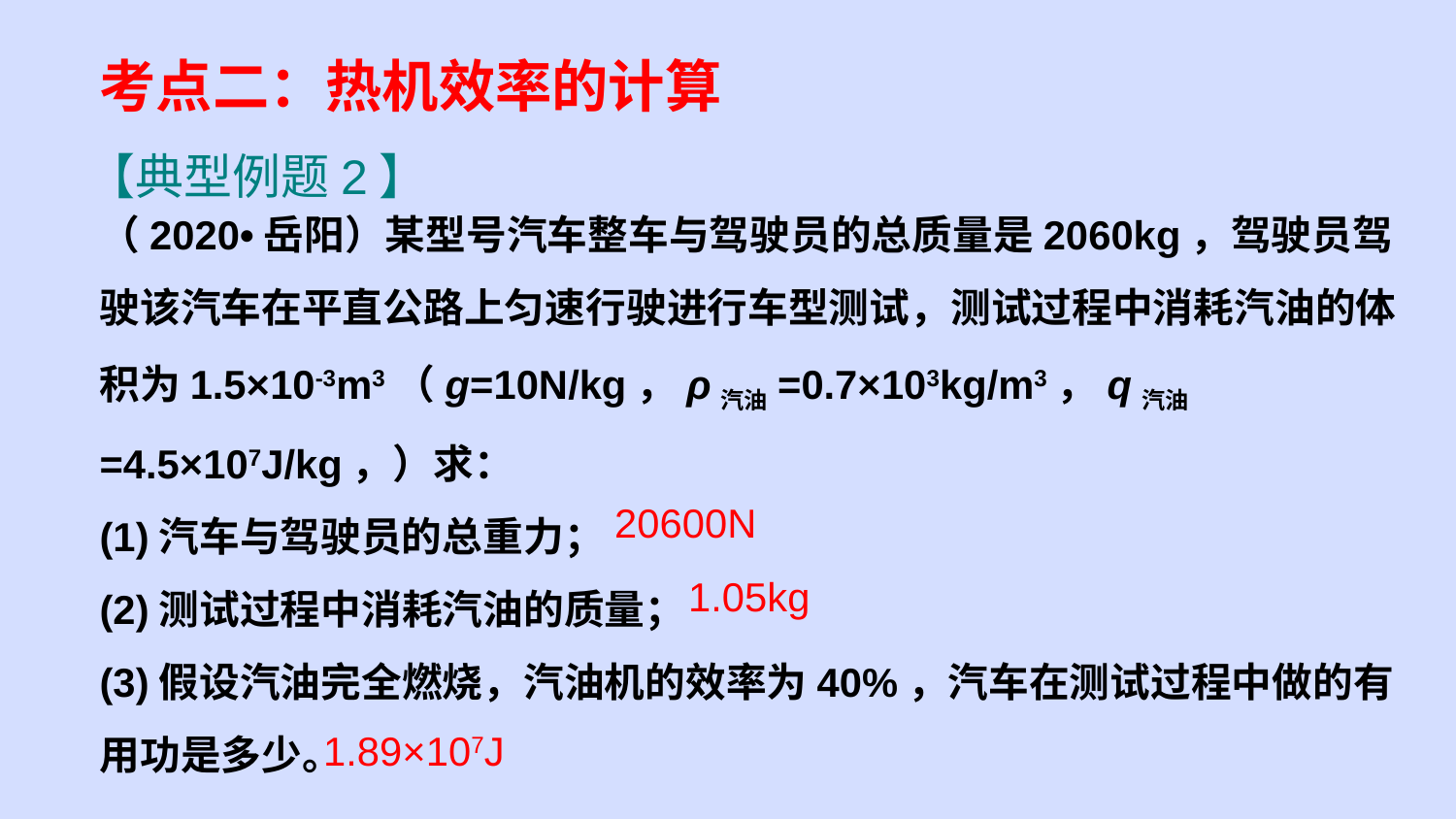

考点二：热机效率的计算
  【典型例题2】
（2020•岳阳）某型号汽车整车与驾驶员的总质量是2060kg，驾驶员驾驶该汽车在平直公路上匀速行驶进行车型测试，测试过程中消耗汽油的体积为1.5×10-3m3（g=10N/kg，ρ汽油=0.7×103kg/m3，q汽油=4.5×107J/kg，）求：
(1)汽车与驾驶员的总重力；
(2)测试过程中消耗汽油的质量；
(3)假设汽油完全燃烧，汽油机的效率为40%，汽车在测试过程中做的有用功是多少。
20600N
1.05kg
1.89×107J